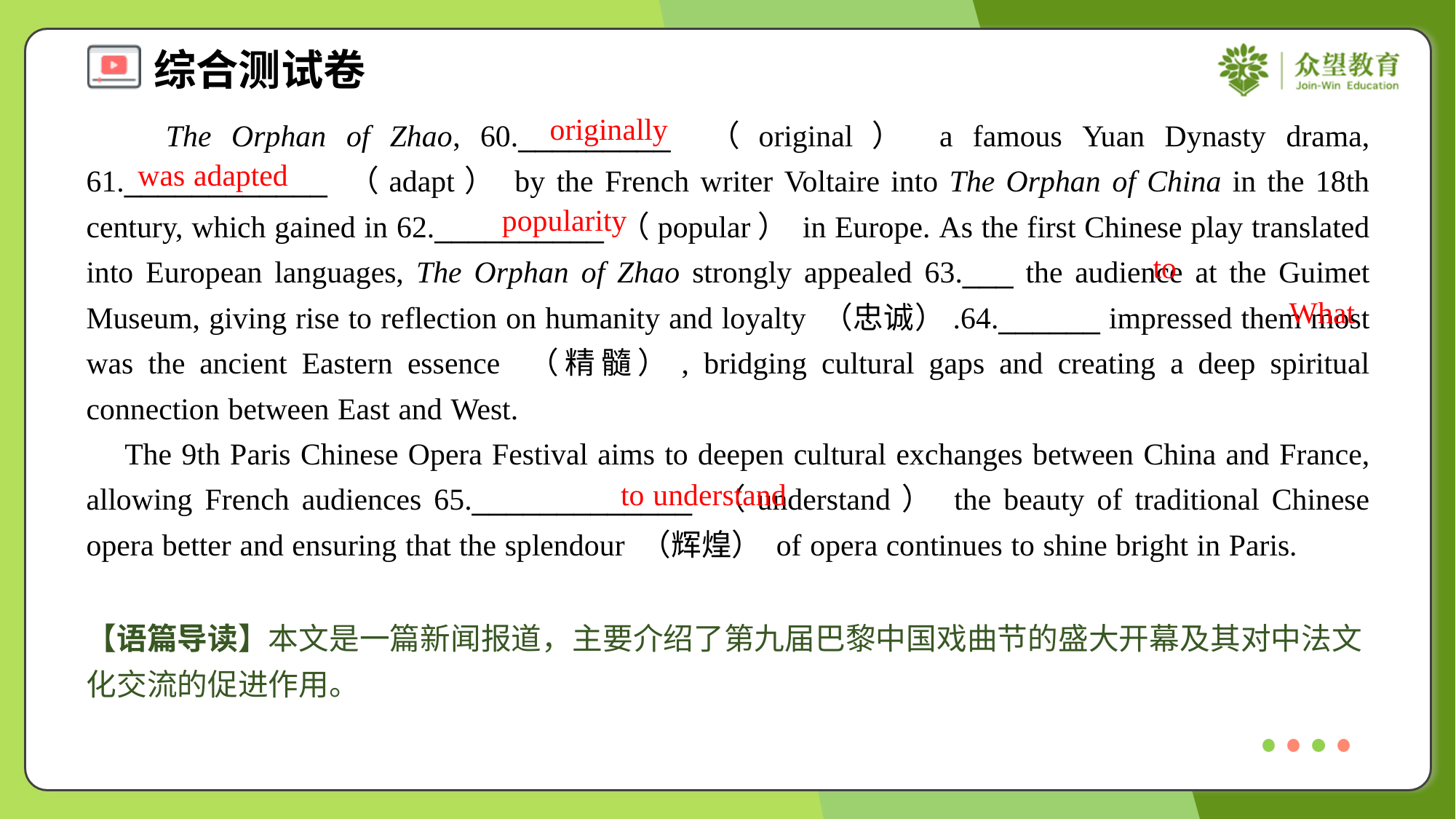

originally
    The Orphan of Zhao, 60._________ （original） a famous Yuan Dynasty drama, 61.____________ （adapt） by the French writer Voltaire into The Orphan of China in the 18th century, which gained in 62.__________ （popular） in Europe. As the first Chinese play translated into European languages, The Orphan of Zhao strongly appealed 63.___ the audience at the Guimet Museum, giving rise to reflection on humanity and loyalty （忠诚）.64.______ impressed them most was the ancient Eastern essence （精髓）, bridging cultural gaps and creating a deep spiritual connection between East and West.
    The 9th Paris Chinese Opera Festival aims to deepen cultural exchanges between China and France, allowing French audiences 65._____________ （understand） the beauty of traditional Chinese opera better and ensuring that the splendour （辉煌） of opera continues to shine bright in Paris.
was adapted
popularity
to
What
to understand
【语篇导读】本文是一篇新闻报道，主要介绍了第九届巴黎中国戏曲节的盛大开幕及其对中法文化交流的促进作用。